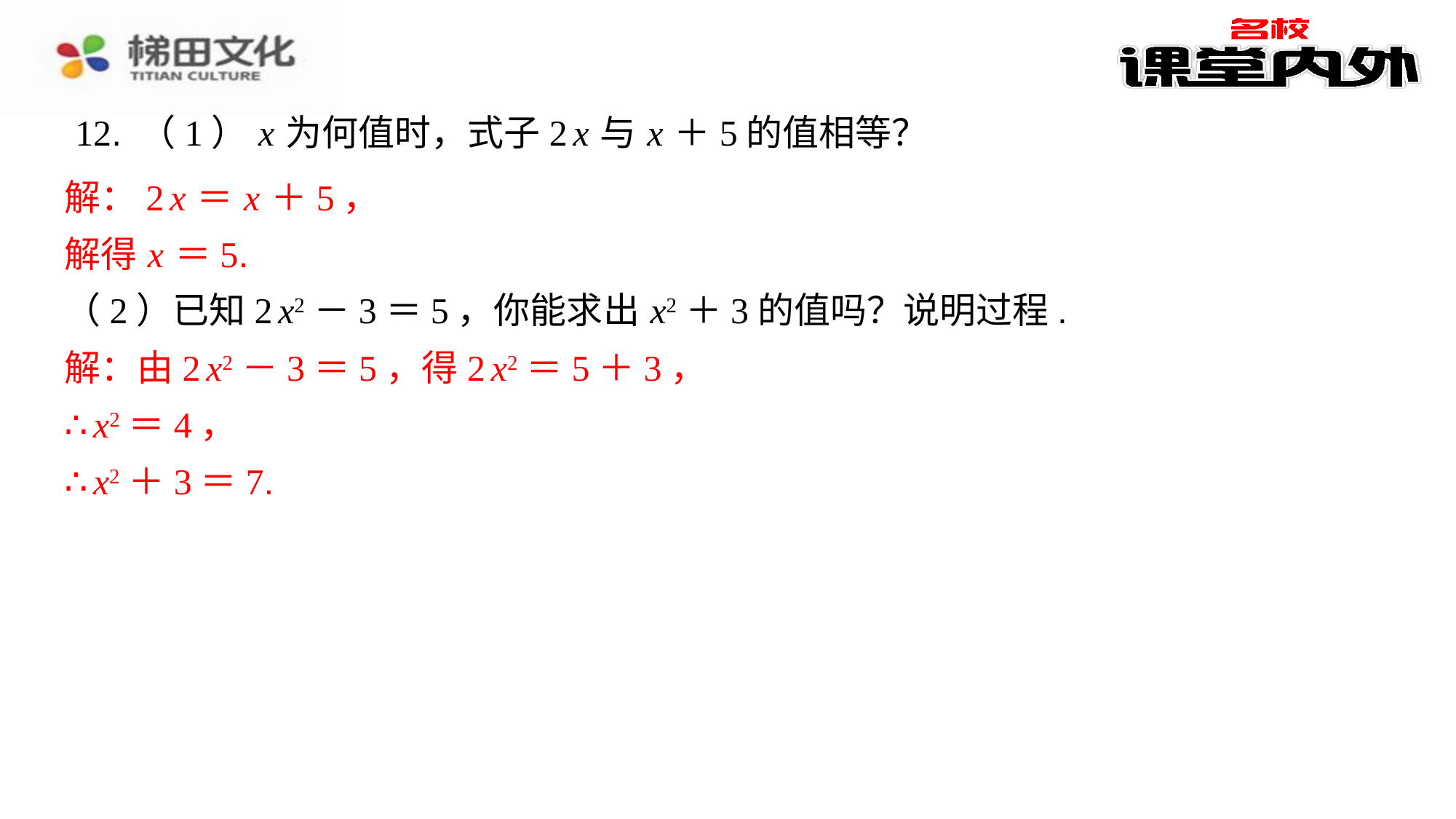

12. （1） x 为何值时，式子2 x 与 x ＋5的值相等？
解：2 x ＝ x ＋5，
解：2 x ＝ x ＋5，
解得 x ＝5.
（2）已知2 x2－3＝5，你能求出 x2＋3的值吗？说明过程.
解：由2 x2－3＝5，得2 x2＝5＋3，
∴ x2＝4，
∴ x2＋3＝7.
解得 x ＝5.
解：由2 x2－3＝5，得2 x2＝5＋3，
∴ x2＝4，
∴ x2＋3＝7.